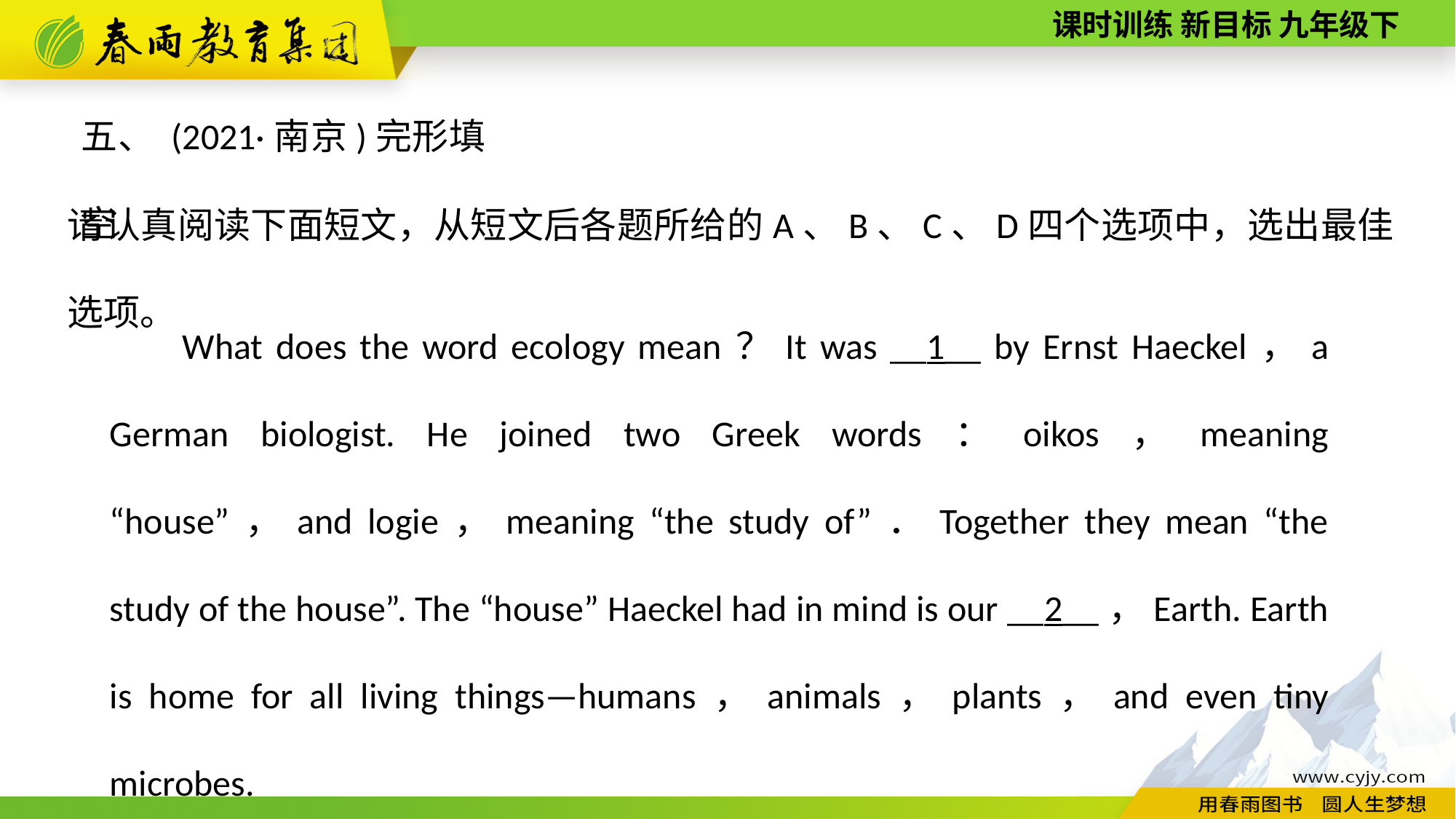

五、 (2021·南京)完形填空
请认真阅读下面短文，从短文后各题所给的A、B、C、D四个选项中，选出最佳选项。
What does the word ecology mean？It was __1__ by Ernst Haeckel，a German biologist. He joined two Greek words：oikos，meaning “house”，and logie，meaning “the study of”．Together they mean “the study of the house”. The “house” Haeckel had in mind is our __2__，Earth. Earth is home for all living things—humans，animals，plants，and even tiny microbes.